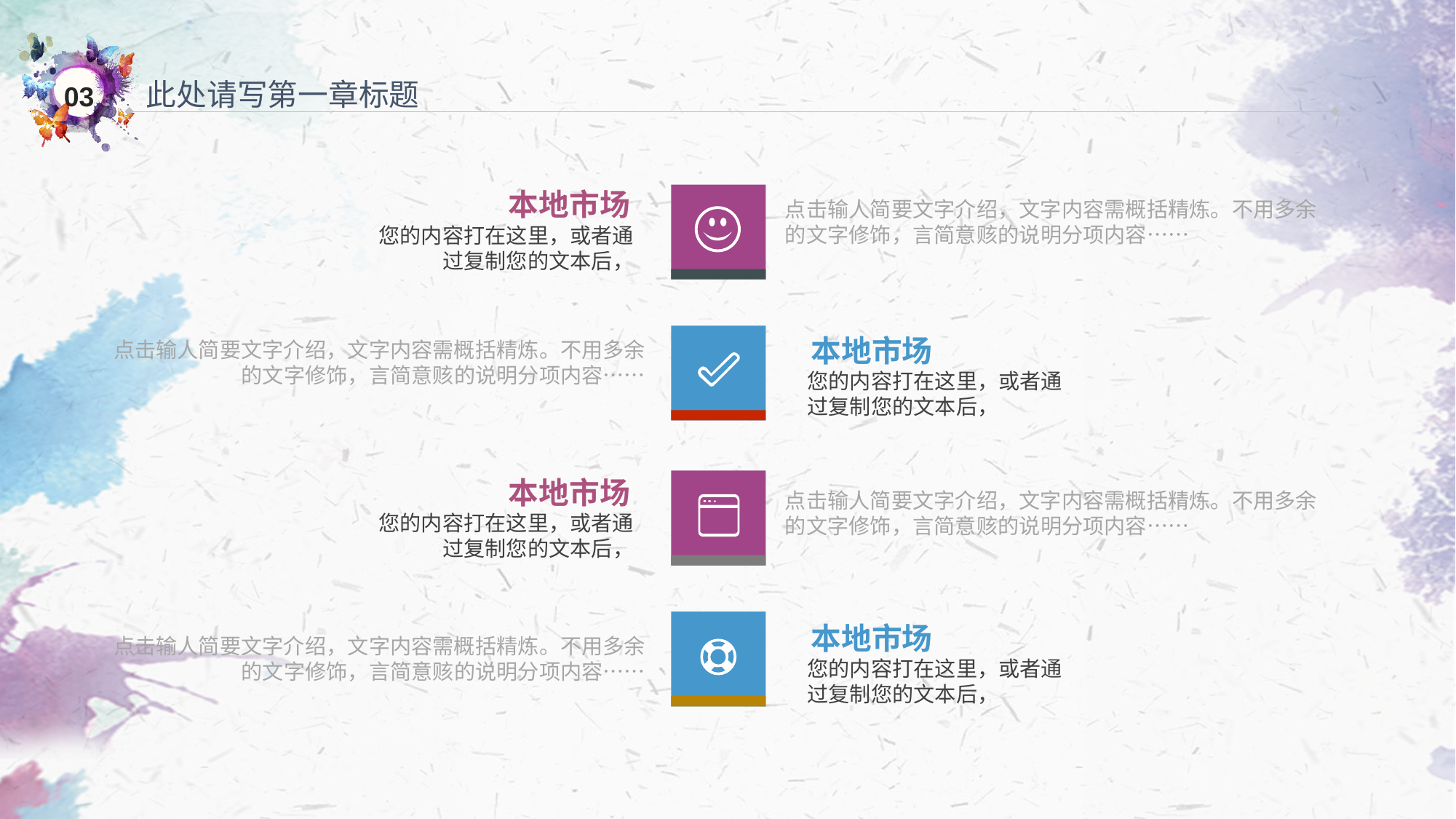

此处请写第一章标题
本地市场
您的内容打在这里，或者通过复制您的文本后，

点击输人简要文字介绍，文字内容需概括精炼。不用多余的文字修饰，言简意赅的说明分项内容……
本地市场
您的内容打在这里，或者通过复制您的文本后，

点击输人简要文字介绍，文字内容需概括精炼。不用多余的文字修饰，言简意赅的说明分项内容……
本地市场
您的内容打在这里，或者通过复制您的文本后，

点击输人简要文字介绍，文字内容需概括精炼。不用多余的文字修饰，言简意赅的说明分项内容……
本地市场
您的内容打在这里，或者通过复制您的文本后，

点击输人简要文字介绍，文字内容需概括精炼。不用多余的文字修饰，言简意赅的说明分项内容……